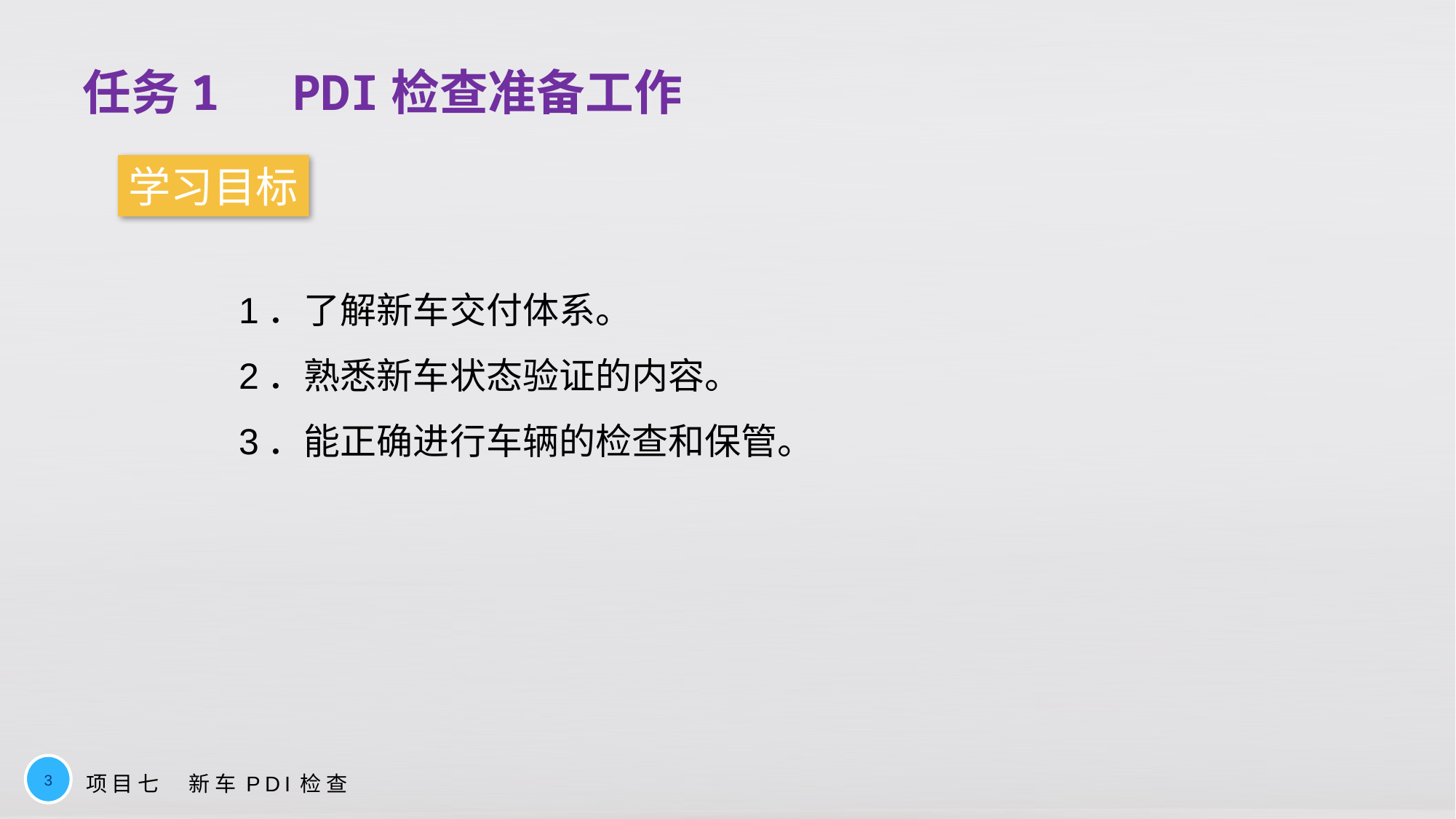

任务1　PDI检查准备工作
学习目标
1．了解新车交付体系。
2．熟悉新车状态验证的内容。
3．能正确进行车辆的检查和保管。
3